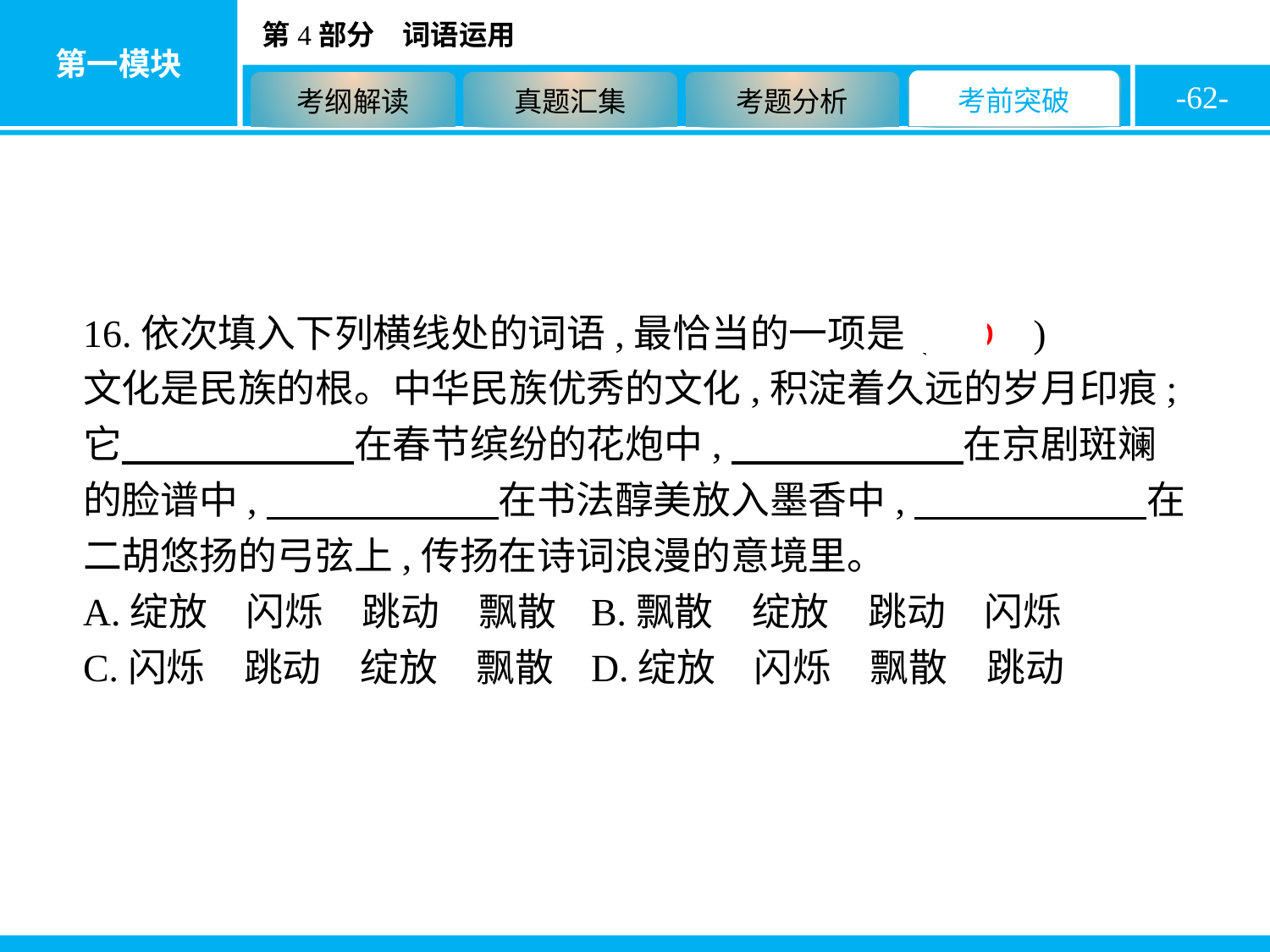

-62-
16.依次填入下列横线处的词语,最恰当的一项是(    D    )
文化是民族的根。中华民族优秀的文化,积淀着久远的岁月印痕;它　　　　　　在春节缤纷的花炮中,　　　　　　在京剧斑斓的脸谱中,　　　　　　在书法醇美放入墨香中,　　　　　　在二胡悠扬的弓弦上,传扬在诗词浪漫的意境里。
A.绽放　闪烁　跳动　飘散	B.飘散　绽放　跳动　闪烁
C.闪烁　跳动　绽放　飘散	D.绽放　闪烁　飘散　跳动